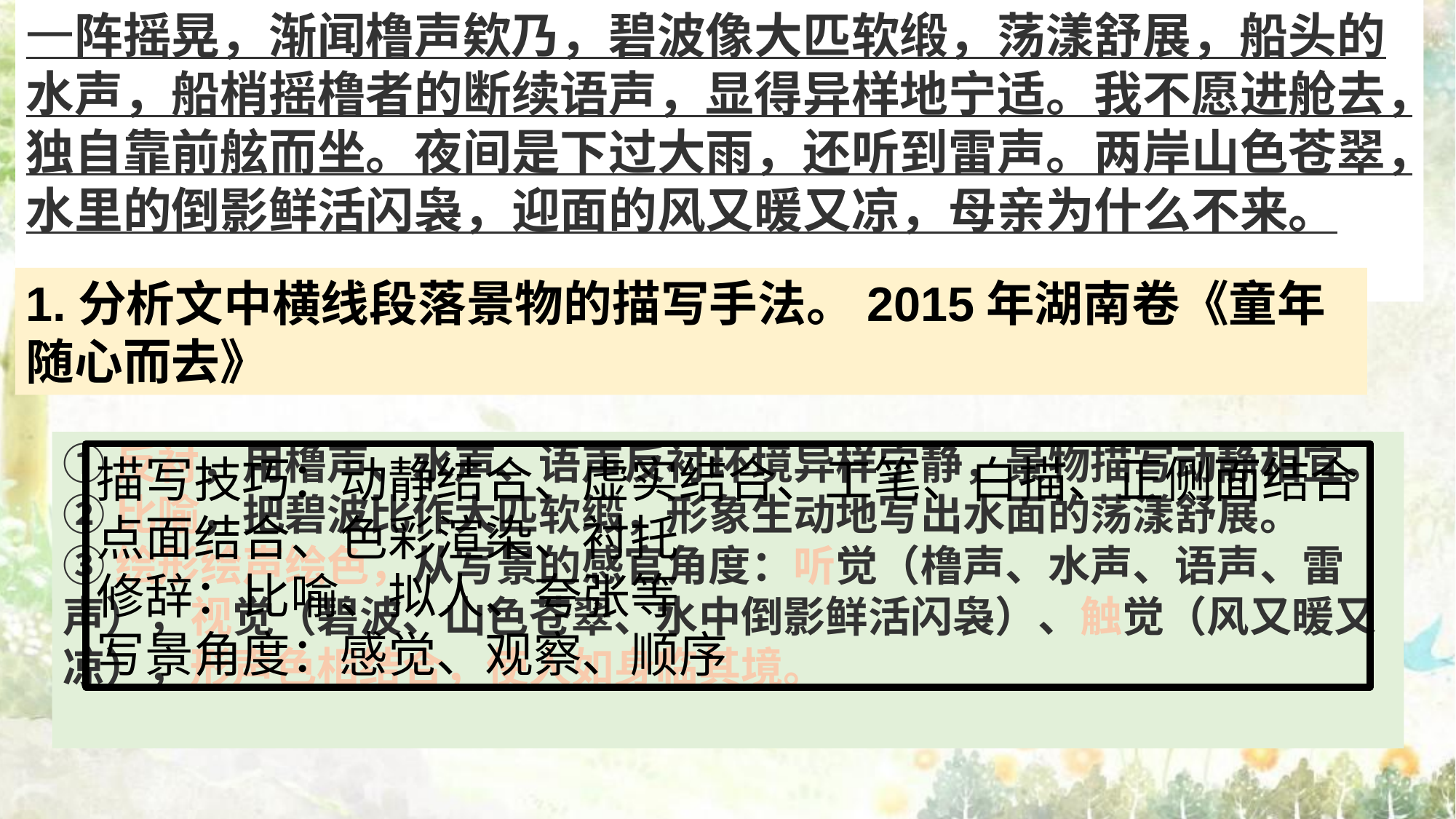

一阵摇晃，渐闻橹声欸乃，碧波像大匹软缎，荡漾舒展，船头的水声，船梢摇橹者的断续语声，显得异样地宁适。我不愿进舱去，独自靠前舷而坐。夜间是下过大雨，还听到雷声。两岸山色苍翠，水里的倒影鲜活闪袅，迎面的风又暖又凉，母亲为什么不来。
1.分析文中横线段落景物的描写手法。2015年湖南卷《童年随心而去》
①反衬，用橹声、水声、语声反衬环境异样宁静，景物描写动静相宜。
②比喻，把碧波比作大匹软缎，形象生动地写出水面的荡漾舒展。
③绘形绘声绘色，从写景的感官角度：听觉（橹声、水声、语声、雷声），视觉（碧波、山色苍翠、水中倒影鲜活闪袅）、触觉（风又暖又凉），形声色相结合，使人如身临其境。
描写技巧：动静结合、虚实结合、工笔、白描、正侧面结合
点面结合、色彩渲染、衬托
修辞：比喻、拟人、夸张等
写景角度：感觉、观察、顺序